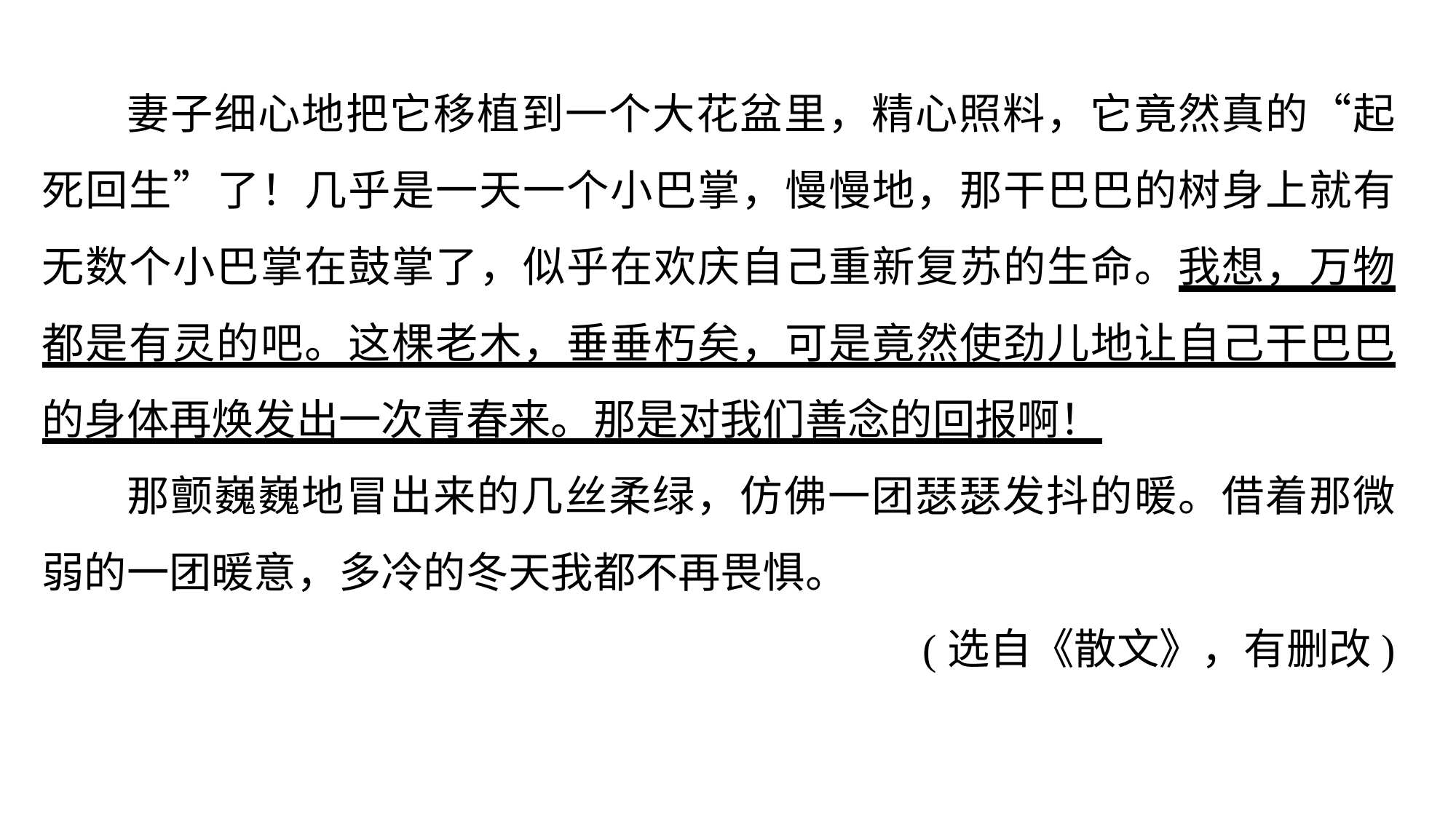

妻子细心地把它移植到一个大花盆里，精心照料，它竟然真的“起死回生”了！几乎是一天一个小巴掌，慢慢地，那干巴巴的树身上就有无数个小巴掌在鼓掌了，似乎在欢庆自己重新复苏的生命。我想，万物都是有灵的吧。这棵老木，垂垂朽矣，可是竟然使劲儿地让自己干巴巴的身体再焕发出一次青春来。那是对我们善念的回报啊！
那颤巍巍地冒出来的几丝柔绿，仿佛一团瑟瑟发抖的暖。借着那微弱的一团暖意，多冷的冬天我都不再畏惧。
(选自《散文》，有删改)